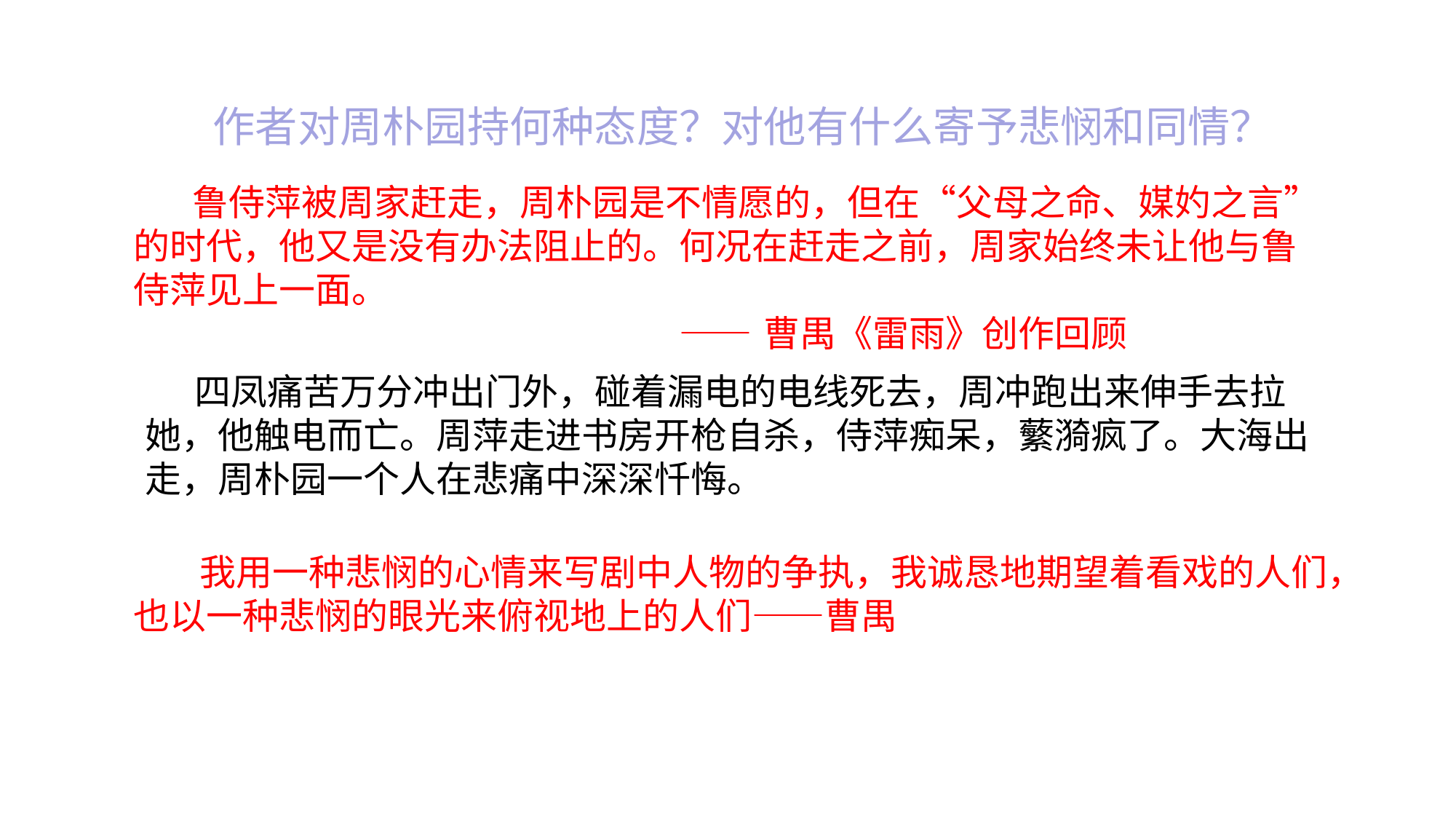

作者对周朴园持何种态度？对他有什么寄予悲悯和同情？
        鲁侍萍被周家赶走，周朴园是不情愿的，但在“父母之命、媒妁之言”的时代，他又是没有办法阻止的。何况在赶走之前，周家始终未让他与鲁侍萍见上一面。
                                                                   ——曹禺《雷雨》创作回顾
     四凤痛苦万分冲出门外，碰着漏电的电线死去，周冲跑出来伸手去拉她，他触电而亡。周萍走进书房开枪自杀，侍萍痴呆，蘩漪疯了。大海出走，周朴园一个人在悲痛中深深忏悔。
       我用一种悲悯的心情来写剧中人物的争执，我诚恳地期望着看戏的人们，也以一种悲悯的眼光来俯视地上的人们——曹禺